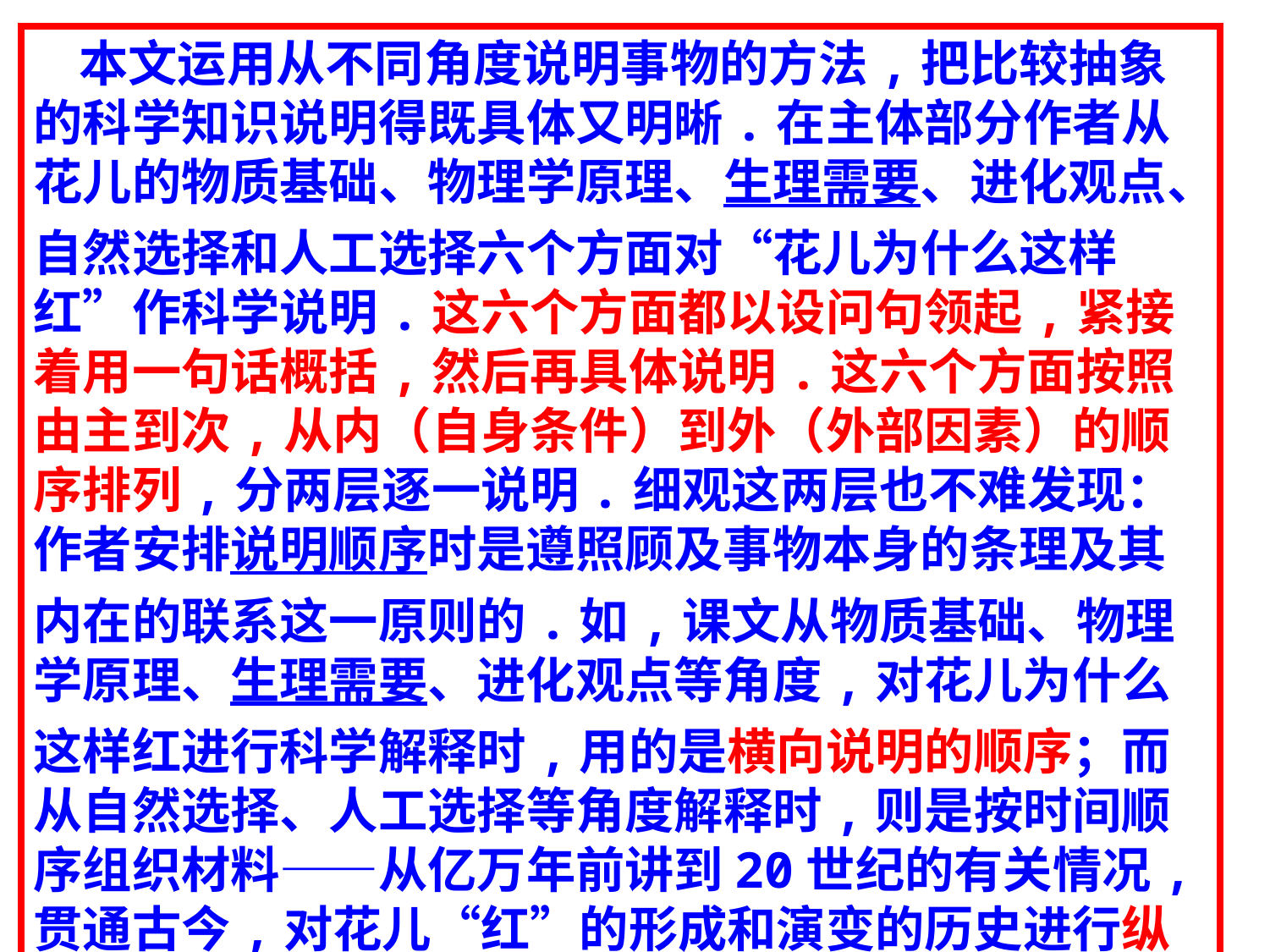

本文运用从不同角度说明事物的方法,把比较抽象的科学知识说明得既具体又明晰.在主体部分作者从花儿的物质基础、物理学原理、生理需要、进化观点、自然选择和人工选择六个方面对“花儿为什么这样红”作科学说明.这六个方面都以设问句领起,紧接着用一句话概括,然后再具体说明.这六个方面按照由主到次,从内（自身条件）到外（外部因素）的顺序排列,分两层逐一说明.细观这两层也不难发现：作者安排说明顺序时是遵照顾及事物本身的条理及其内在的联系这一原则的.如,课文从物质基础、物理学原理、生理需要、进化观点等角度,对花儿为什么这样红进行科学解释时,用的是横向说明的顺序；而从自然选择、人工选择等角度解释时,则是按时间顺序组织材料——从亿万年前讲到20世纪的有关情况,贯通古今,对花儿“红”的形成和演变的历史进行纵向说明。